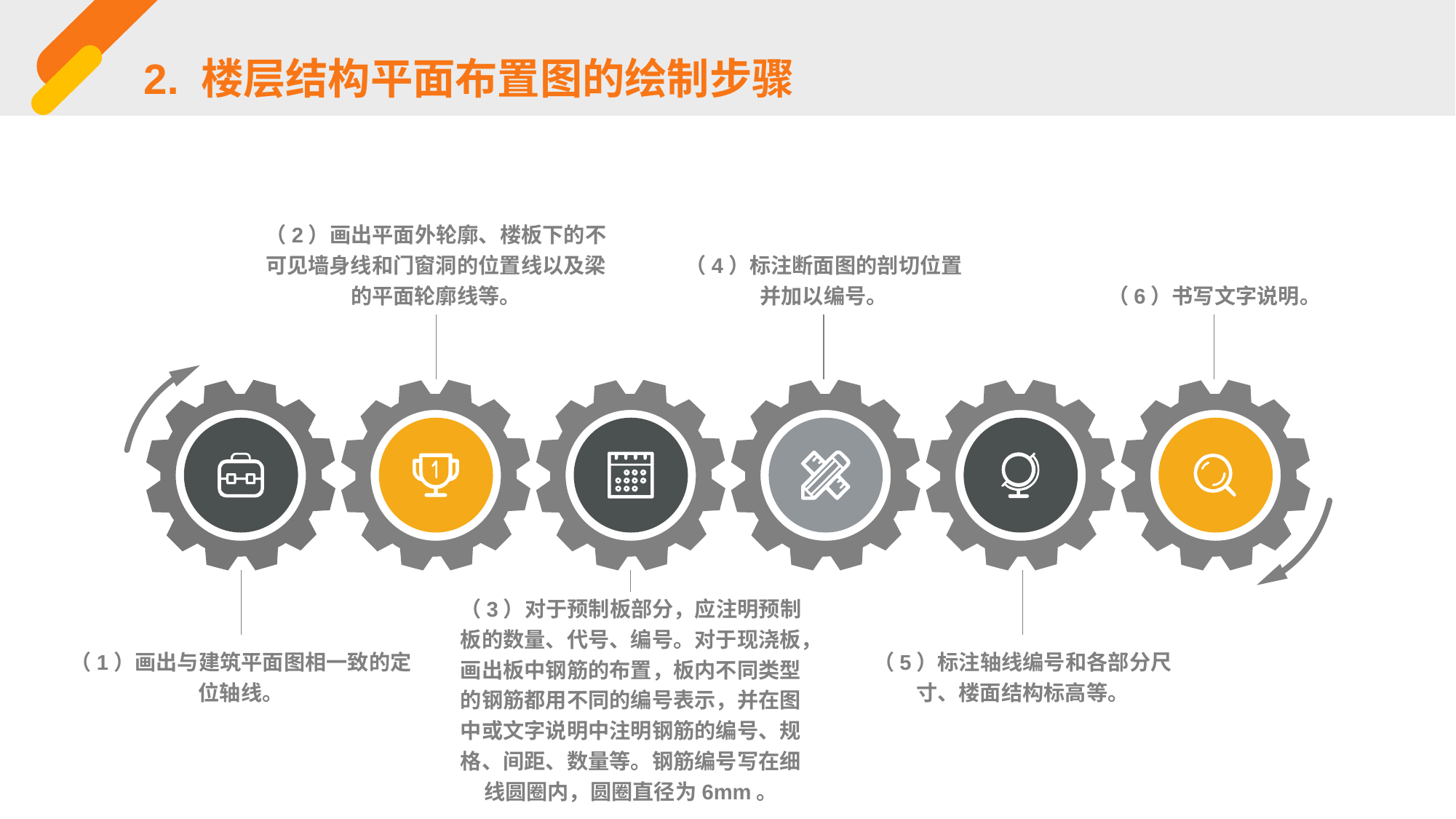

2. 楼层结构平面布置图的绘制步骤
（2）画出平面外轮廓、楼板下的不可见墙身线和门窗洞的位置线以及梁的平面轮廓线等。
（4）标注断面图的剖切位置并加以编号。
（6）书写文字说明。

（3）对于预制板部分，应注明预制板的数量、代号、编号。对于现浇板，画出板中钢筋的布置，板内不同类型的钢筋都用不同的编号表示，并在图中或文字说明中注明钢筋的编号、规格、间距、数量等。钢筋编号写在细线圆圈内，圆圈直径为6mm。
（1）画出与建筑平面图相一致的定位轴线。
（5）标注轴线编号和各部分尺寸、楼面结构标高等。